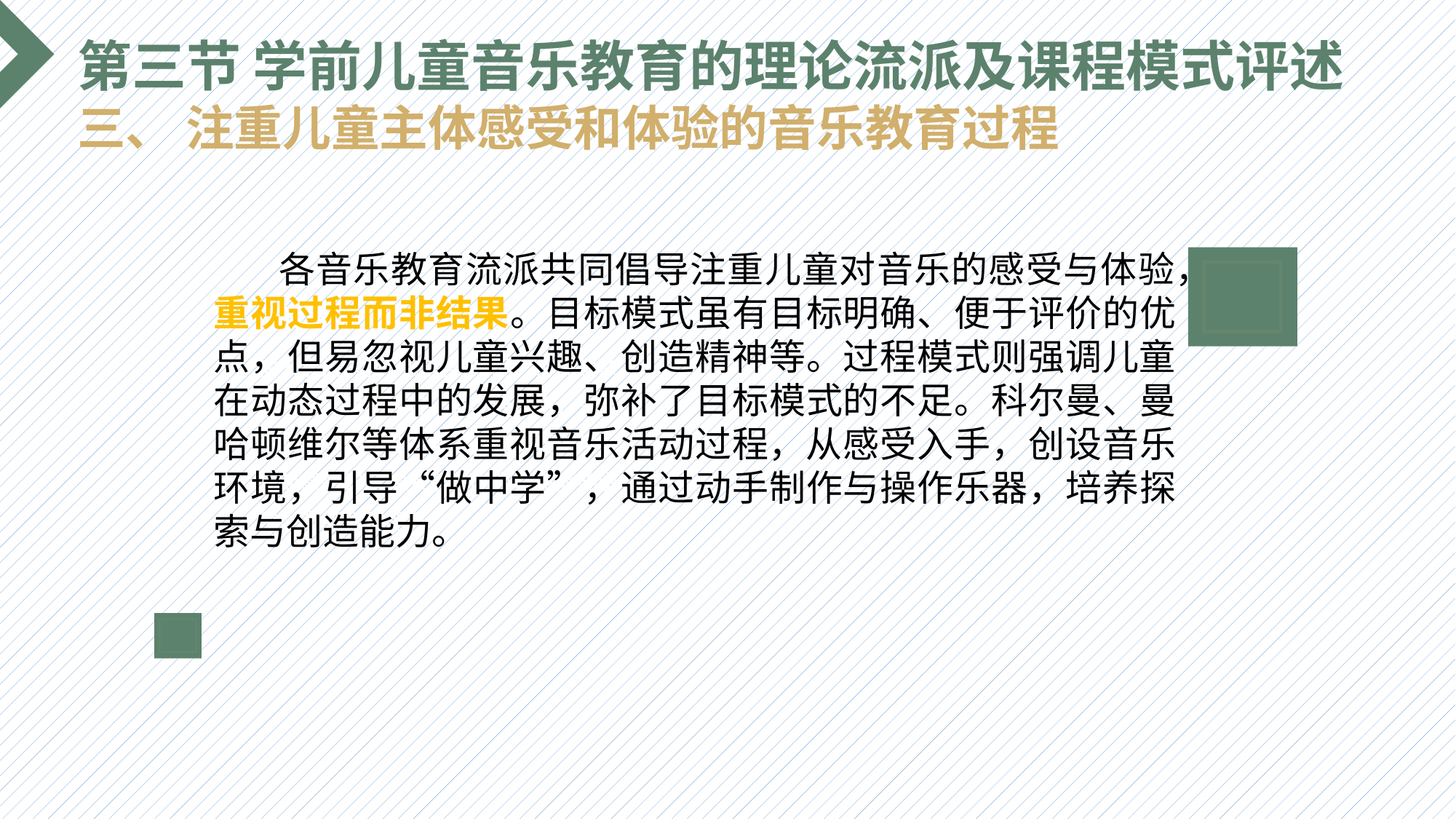

第三节 学前儿童音乐教育的理论流派及课程模式评述
三、 注重儿童主体感受和体验的音乐教育过程

      各音乐教育流派共同倡导注重儿童对音乐的感受与体验，重视过程而非结果。目标模式虽有目标明确、便于评价的优点，但易忽视儿童兴趣、创造精神等。过程模式则强调儿童在动态过程中的发展，弥补了目标模式的不足。科尔曼、曼哈顿维尔等体系重视音乐活动过程，从感受入手，创设音乐环境，引导“做中学”，通过动手制作与操作乐器，培养探索与创造能力。

选题背景
输入您的内容，请简要说明，言简意赅即可输入您的内容，请简要说明，言简意赅即可输入您的内容，请简要说明，言简意赅即可输入您的内容，请简要说明，言简意赅即可